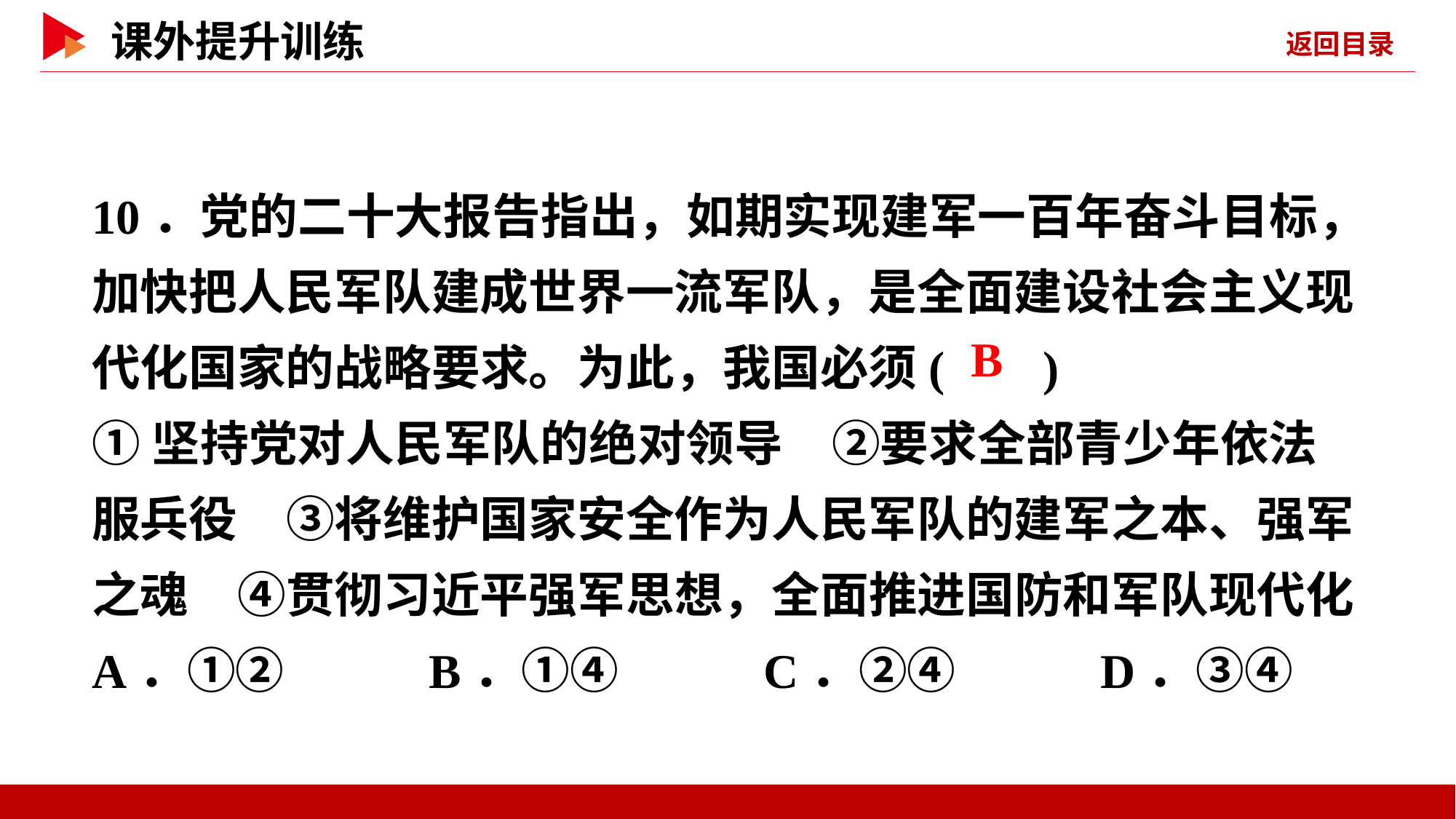

10．党的二十大报告指出，如期实现建军一百年奋斗目标，加快把人民军队建成世界一流军队，是全面建设社会主义现代化国家的战略要求。为此，我国必须(        )
①坚持党对人民军队的绝对领导　②要求全部青少年依法服兵役　③将维护国家安全作为人民军队的建军之本、强军之魂　④贯彻习近平强军思想，全面推进国防和军队现代化
A．①②            B．①④            C．②④            D．③④
   B